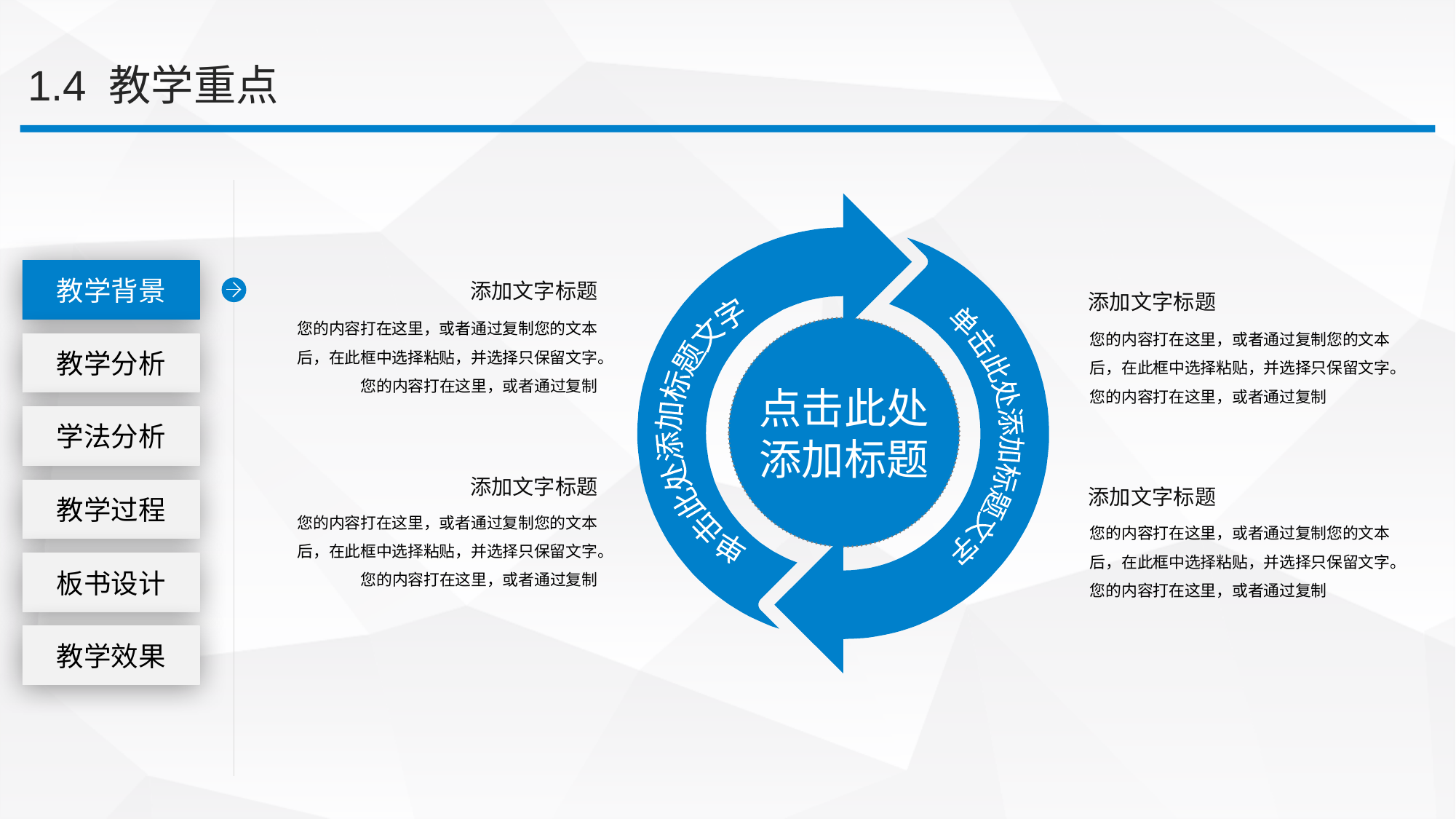

1.4 教学重点

工作回顾
教学背景

添加文字标题
单击此处添加标题文字
添加文字标题
单击此处添加标题文字
您的内容打在这里，或者通过复制您的文本后，在此框中选择粘贴，并选择只保留文字。您的内容打在这里，或者通过复制
点击此处
添加标题

您的内容打在这里，或者通过复制您的文本后，在此框中选择粘贴，并选择只保留文字。您的内容打在这里，或者通过复制
教学分析
学法分析
添加文字标题
教学过程
添加文字标题
您的内容打在这里，或者通过复制您的文本后，在此框中选择粘贴，并选择只保留文字。您的内容打在这里，或者通过复制

您的内容打在这里，或者通过复制您的文本后，在此框中选择粘贴，并选择只保留文字。您的内容打在这里，或者通过复制

板书设计
教学效果